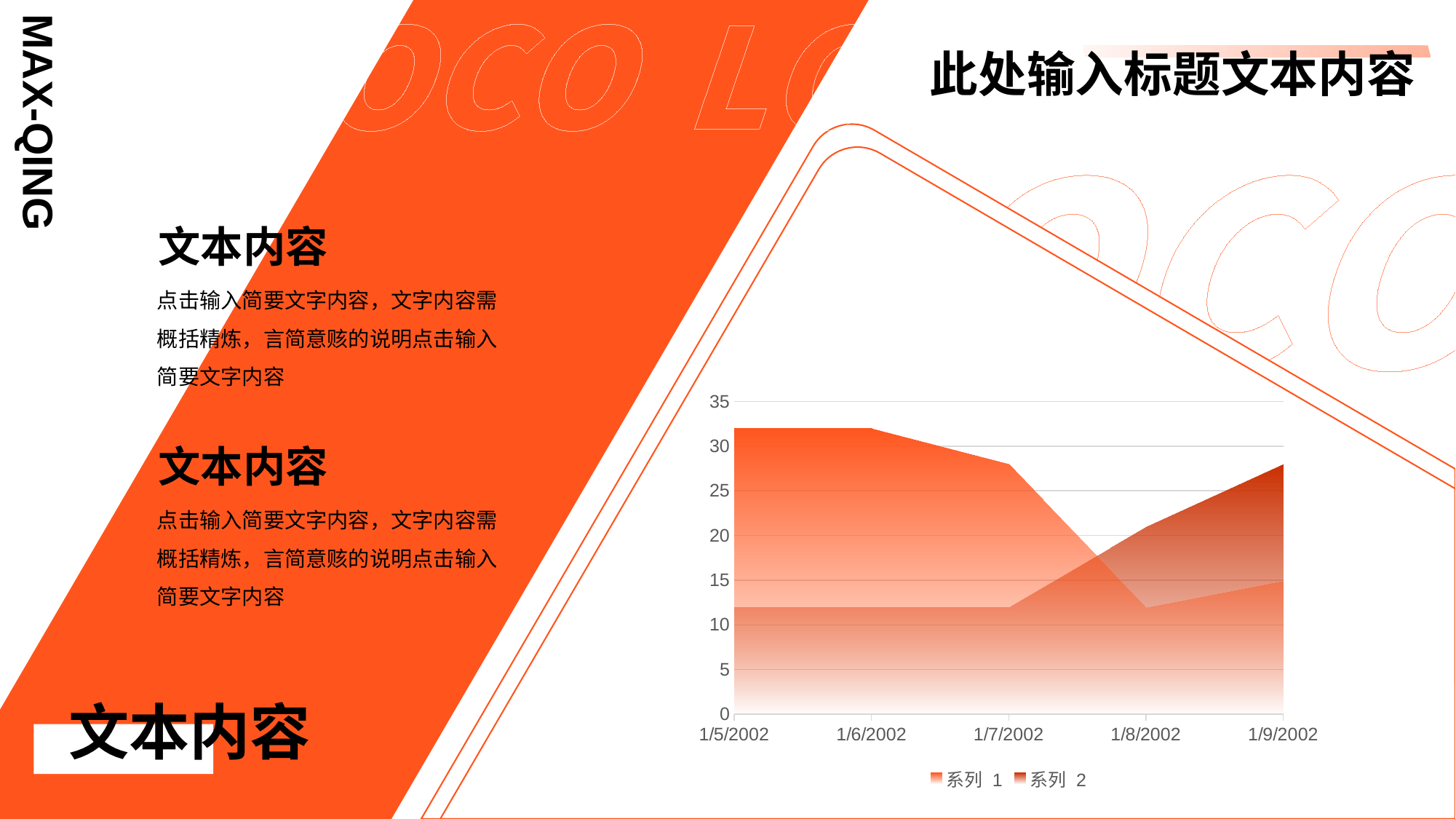

此处输入标题文本内容

MAX-QING

文本内容
点击输入简要文字内容，文字内容需概括精炼，言简意赅的说明点击输入简要文字内容

### Chart

| Category | 系列 1 | 系列 2 |
|---|---|---|
| 37261 | 32.0 | 12.0 |
| 37262 | 32.0 | 12.0 |
| 37263 | 28.0 | 12.0 |
| 37264 | 12.0 | 21.0 |
| 37265 | 15.0 | 28.0 |
文本内容
点击输入简要文字内容，文字内容需概括精炼，言简意赅的说明点击输入简要文字内容
文本内容